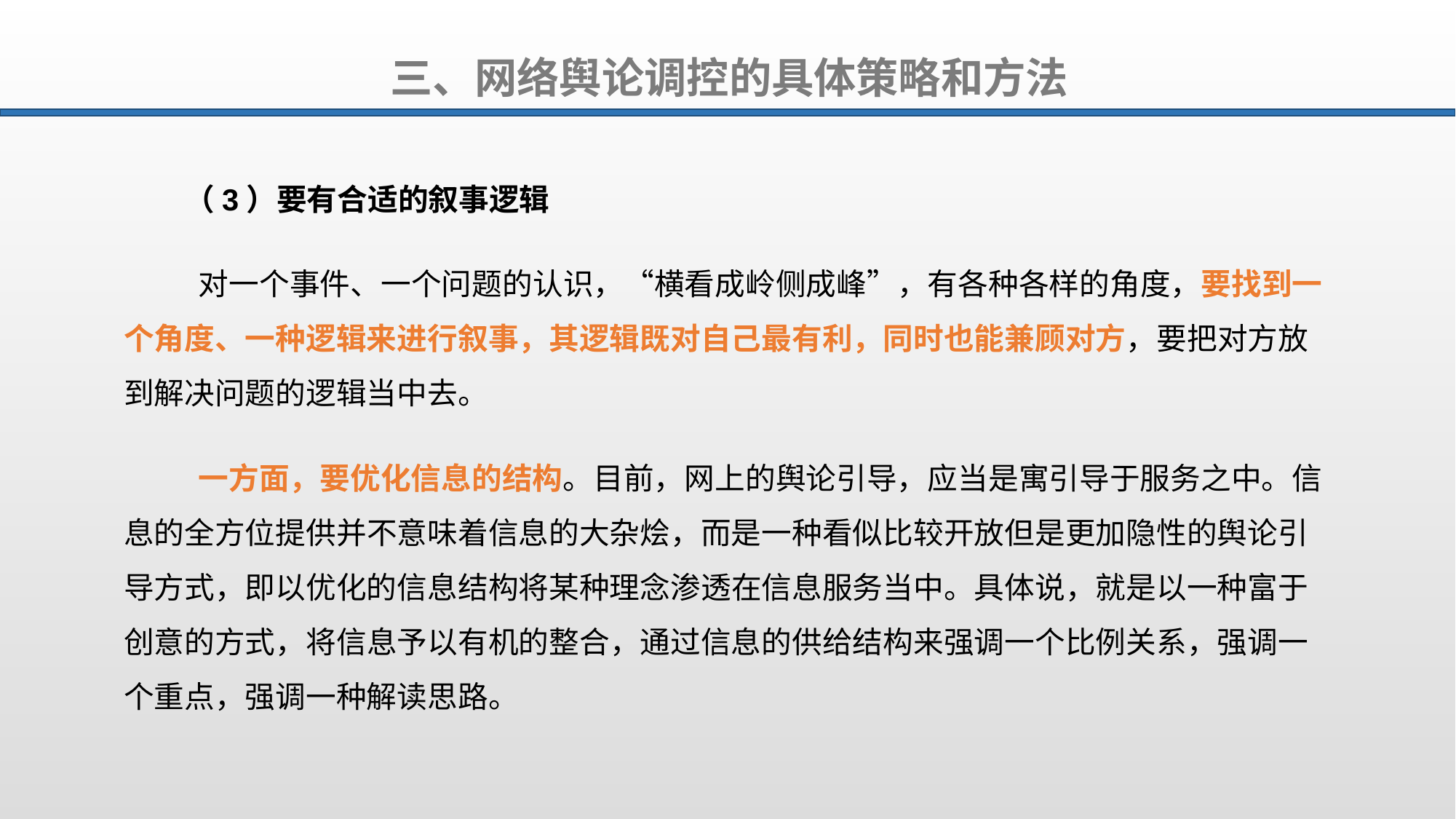

三、网络舆论调控的具体策略和方法

（3）要有合适的叙事逻辑
 对一个事件、一个问题的认识，“横看成岭侧成峰”，有各种各样的角度，要找到一个角度、一种逻辑来进行叙事，其逻辑既对自己最有利，同时也能兼顾对方，要把对方放到解决问题的逻辑当中去。
 一方面，要优化信息的结构。目前，网上的舆论引导，应当是寓引导于服务之中。信息的全方位提供并不意味着信息的大杂烩，而是一种看似比较开放但是更加隐性的舆论引导方式，即以优化的信息结构将某种理念渗透在信息服务当中。具体说，就是以一种富于创意的方式，将信息予以有机的整合，通过信息的供给结构来强调一个比例关系，强调一个重点，强调一种解读思路。